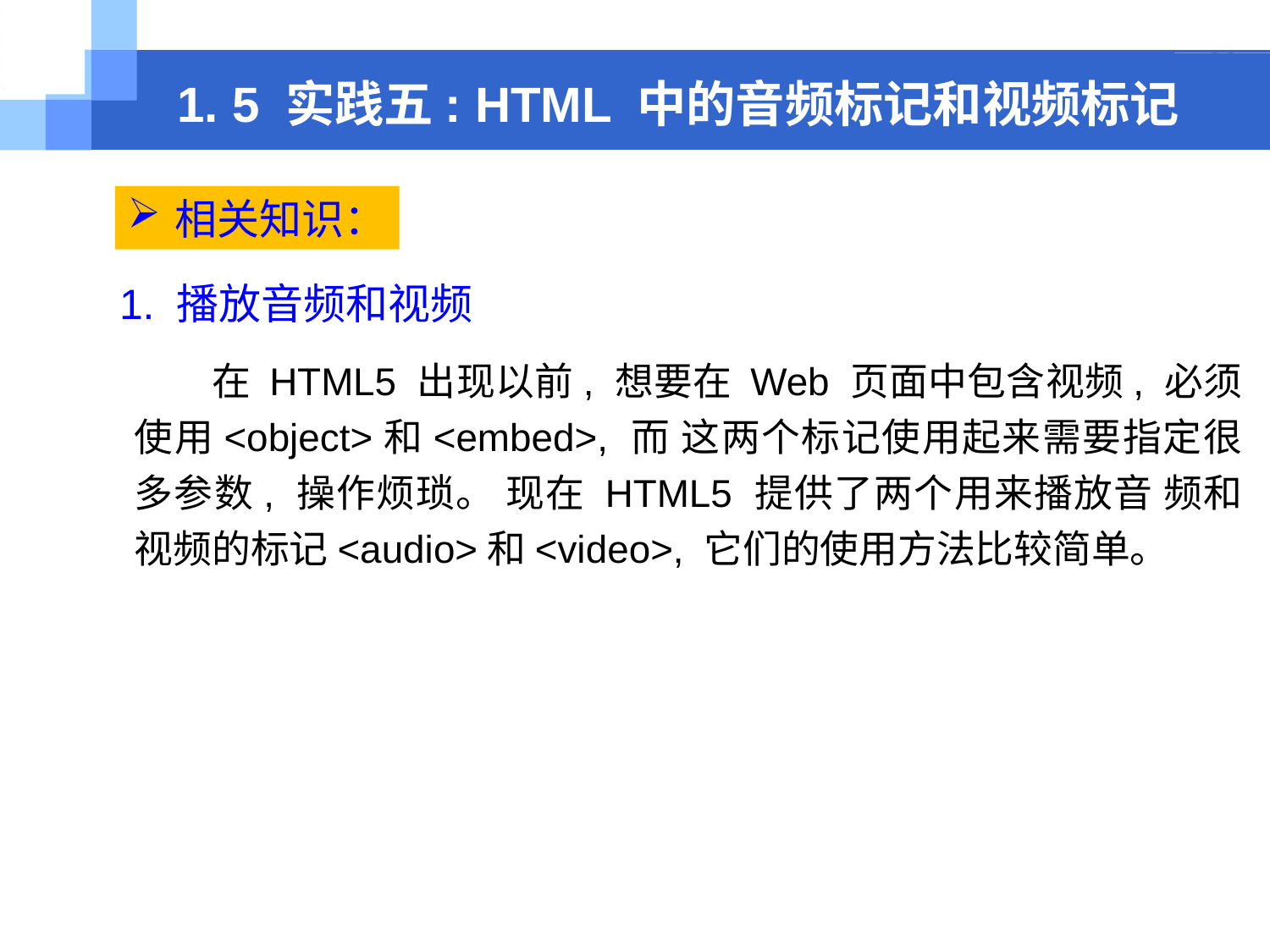

1. 5 实践五: HTML 中的音频标记和视频标记
相关知识：
1. 播放音频和视频
在 HTML5 出现以前, 想要在 Web 页面中包含视频, 必须使用<object>和<embed>, 而 这两个标记使用起来需要指定很多参数, 操作烦琐。 现在 HTML5 提供了两个用来播放音 频和视频的标记<audio>和<video>, 它们的使用方法比较简单。